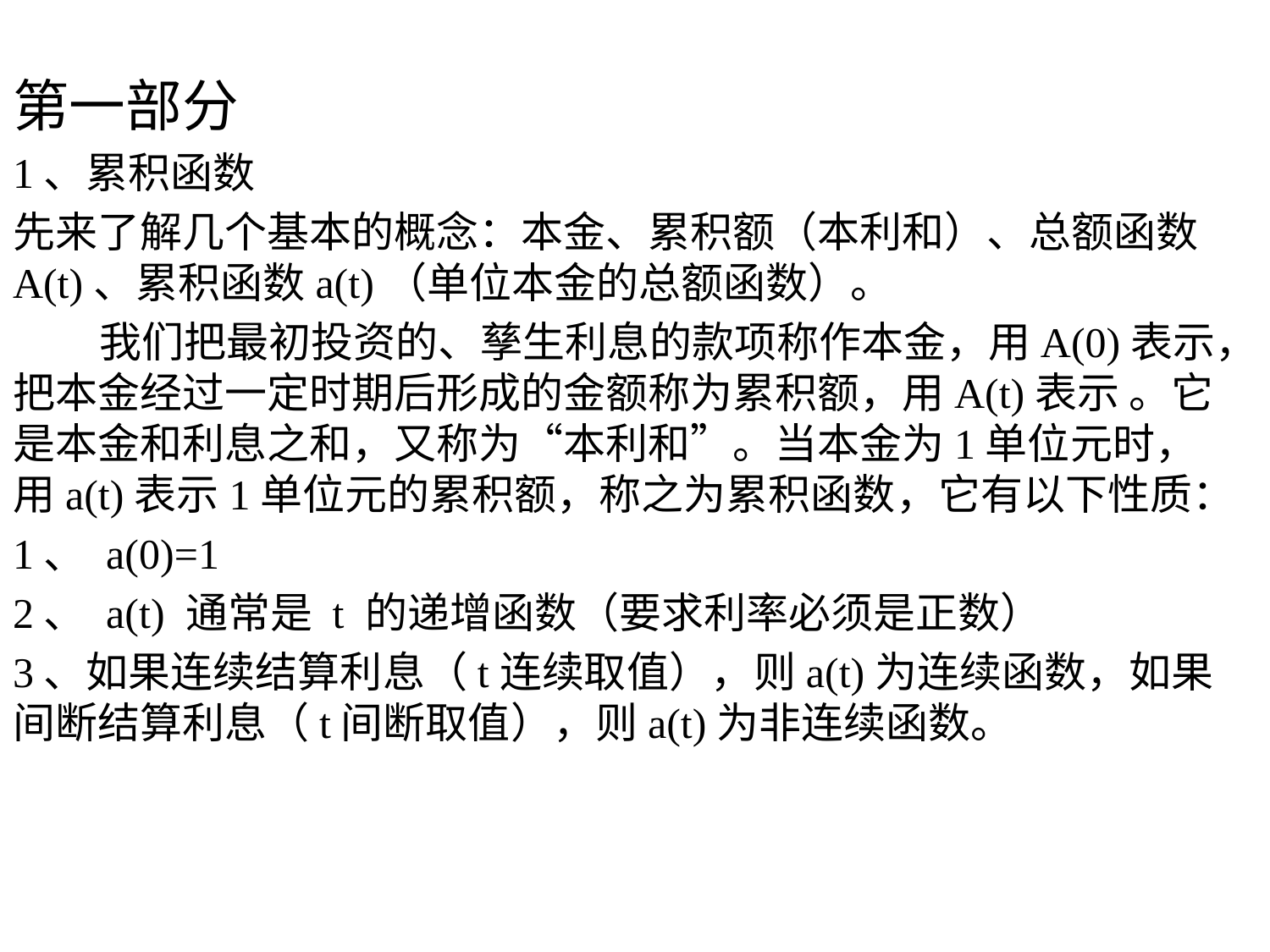

第一部分
1、累积函数
先来了解几个基本的概念：本金、累积额（本利和）、总额函数A(t)、累积函数a(t)（单位本金的总额函数）。
        我们把最初投资的、孳生利息的款项称作本金，用A(0)表示，把本金经过一定时期后形成的金额称为累积额，用A(t)表示 。它是本金和利息之和，又称为“本利和”。当本金为1单位元时，用a(t)表示1单位元的累积额，称之为累积函数，它有以下性质：
1、 a(0)=1
2、 a(t) 通常是 t 的递增函数（要求利率必须是正数）
3、如果连续结算利息（t连续取值），则a(t)为连续函数，如果间断结算利息（t间断取值），则a(t)为非连续函数。